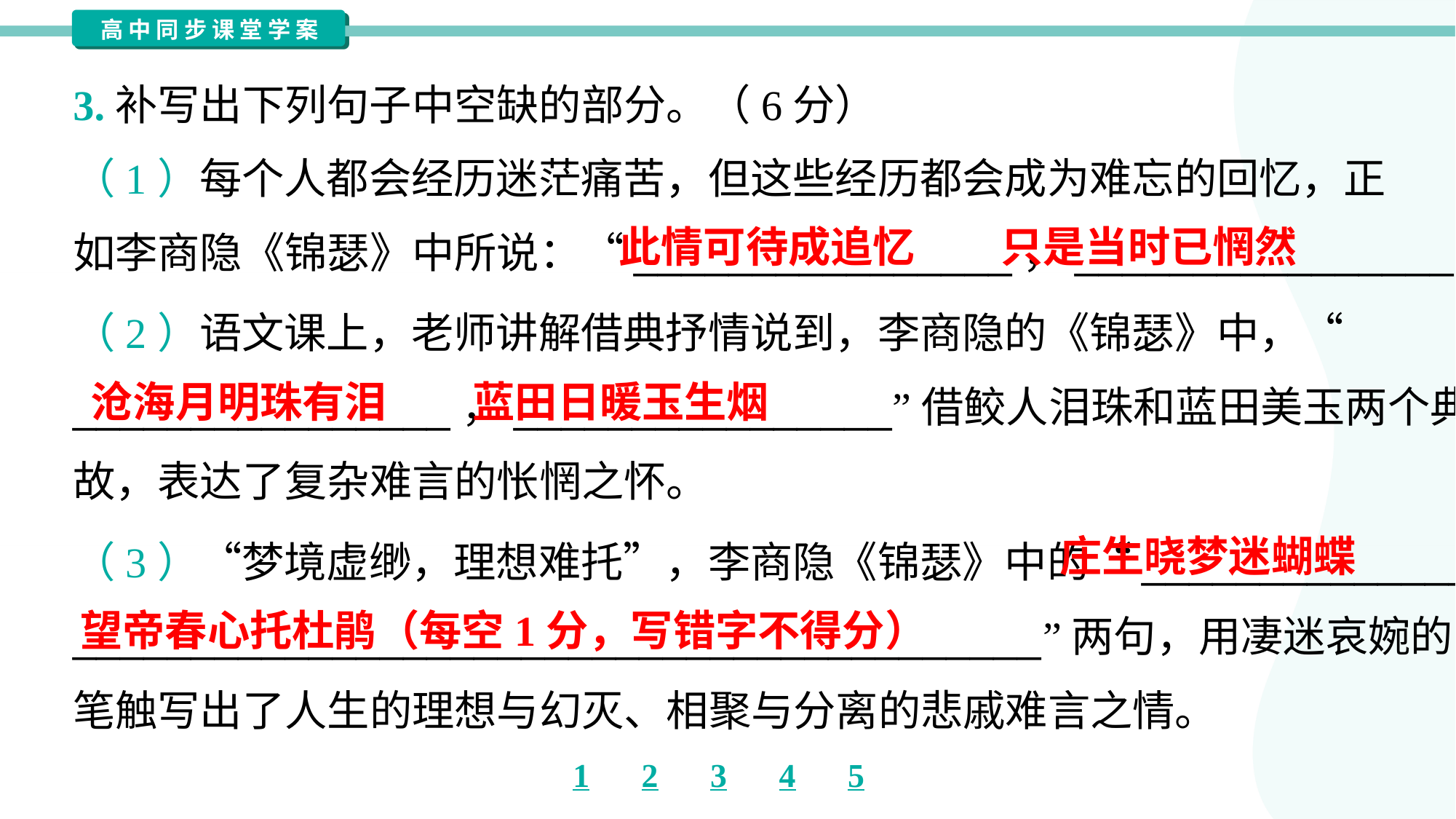

3.补写出下列句子中空缺的部分。（6分）
（1）每个人都会经历迷茫痛苦，但这些经历都会成为难忘的回忆，正
如李商隐《锦瑟》中所说：“________________，________________。”
此情可待成追忆
只是当时已惘然
（2）语文课上，老师讲解借典抒情说到，李商隐的《锦瑟》中，“
________________，________________”借鲛人泪珠和蓝田美玉两个典
故，表达了复杂难言的怅惘之怀。
沧海月明珠有泪
蓝田日暖玉生烟
庄生晓梦迷蝴蝶
（3）“梦境虚缈，理想难托”，李商隐《锦瑟》中的“________________，
_________________________________________”两句，用凄迷哀婉的
笔触写出了人生的理想与幻灭、相聚与分离的悲戚难言之情。
望帝春心托杜鹃（每空1分，写错字不得分）